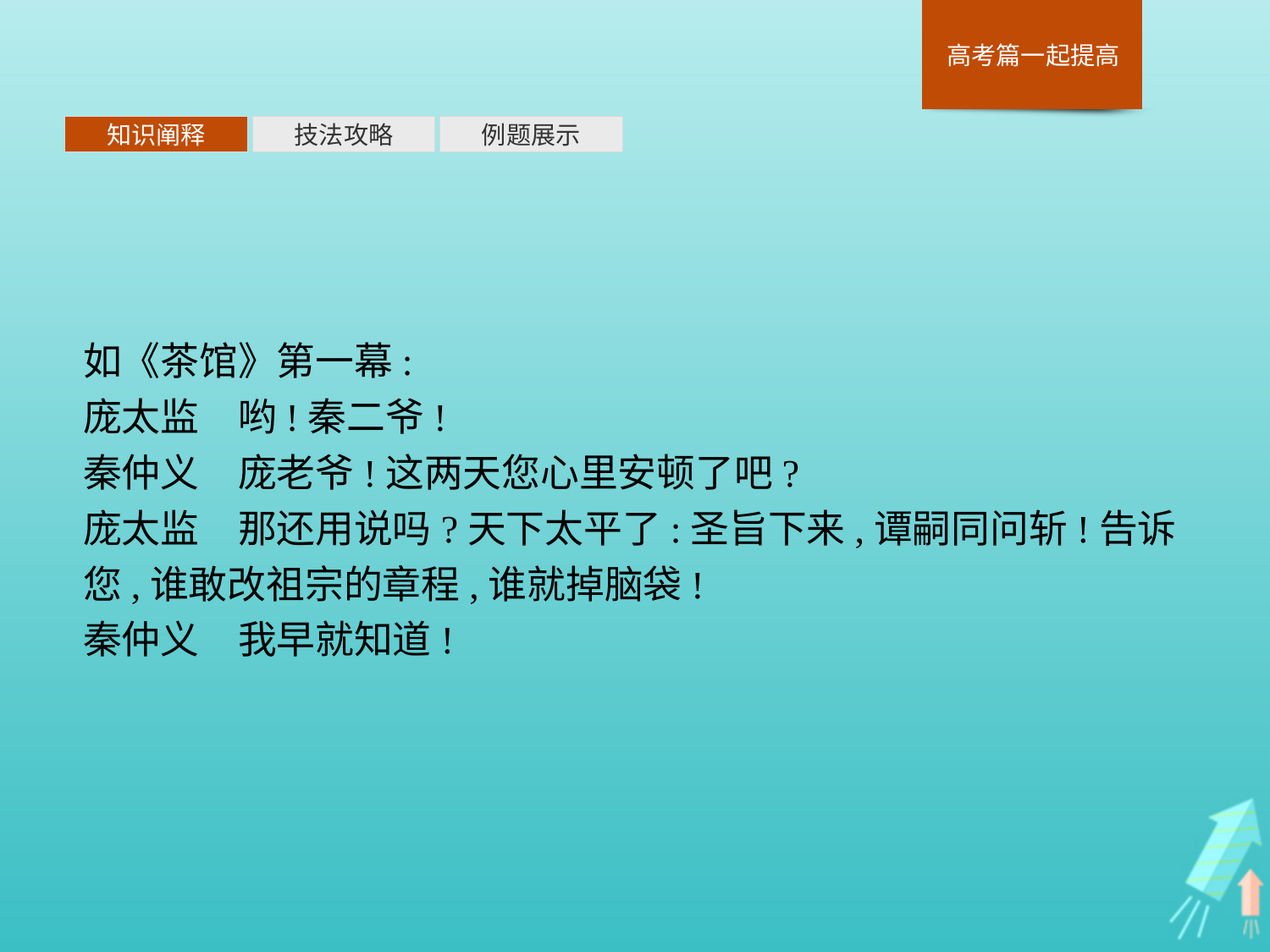

知识阐释
技法攻略
例题展示
如《茶馆》第一幕:
庞太监　哟!秦二爷!
秦仲义　庞老爷!这两天您心里安顿了吧?
庞太监　那还用说吗?天下太平了:圣旨下来,谭嗣同问斩!告诉您,谁敢改祖宗的章程,谁就掉脑袋!
秦仲义　我早就知道!